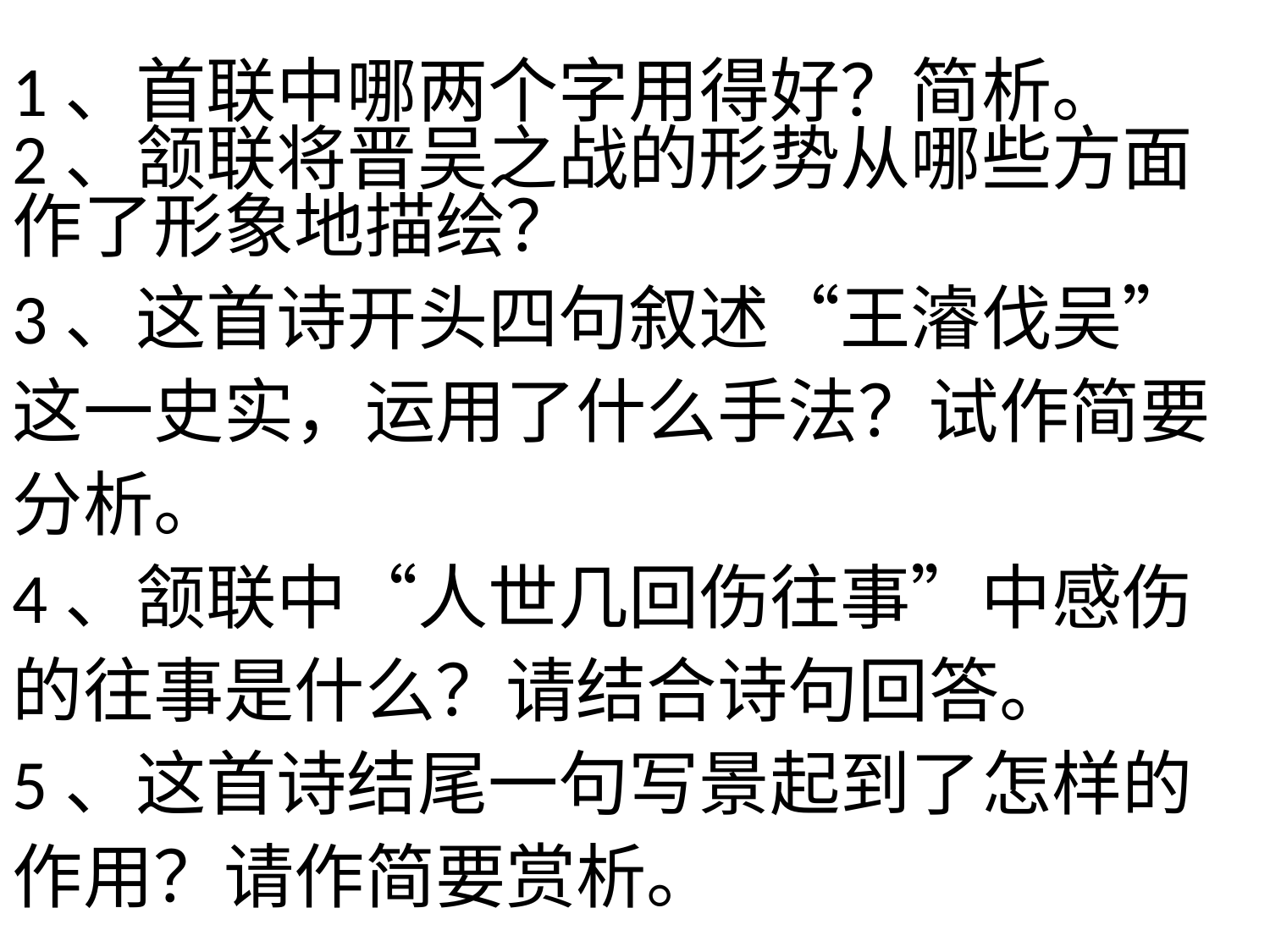

1、首联中哪两个字用得好？简析。
2、颔联将晋吴之战的形势从哪些方面 作了形象地描绘？
3、这首诗开头四句叙述“王濬伐吴”这一史实，运用了什么手法？试作简要分析。
4、颔联中“人世几回伤往事”中感伤的往事是什么？请结合诗句回答。
5、这首诗结尾一句写景起到了怎样的作用？请作简要赏析。